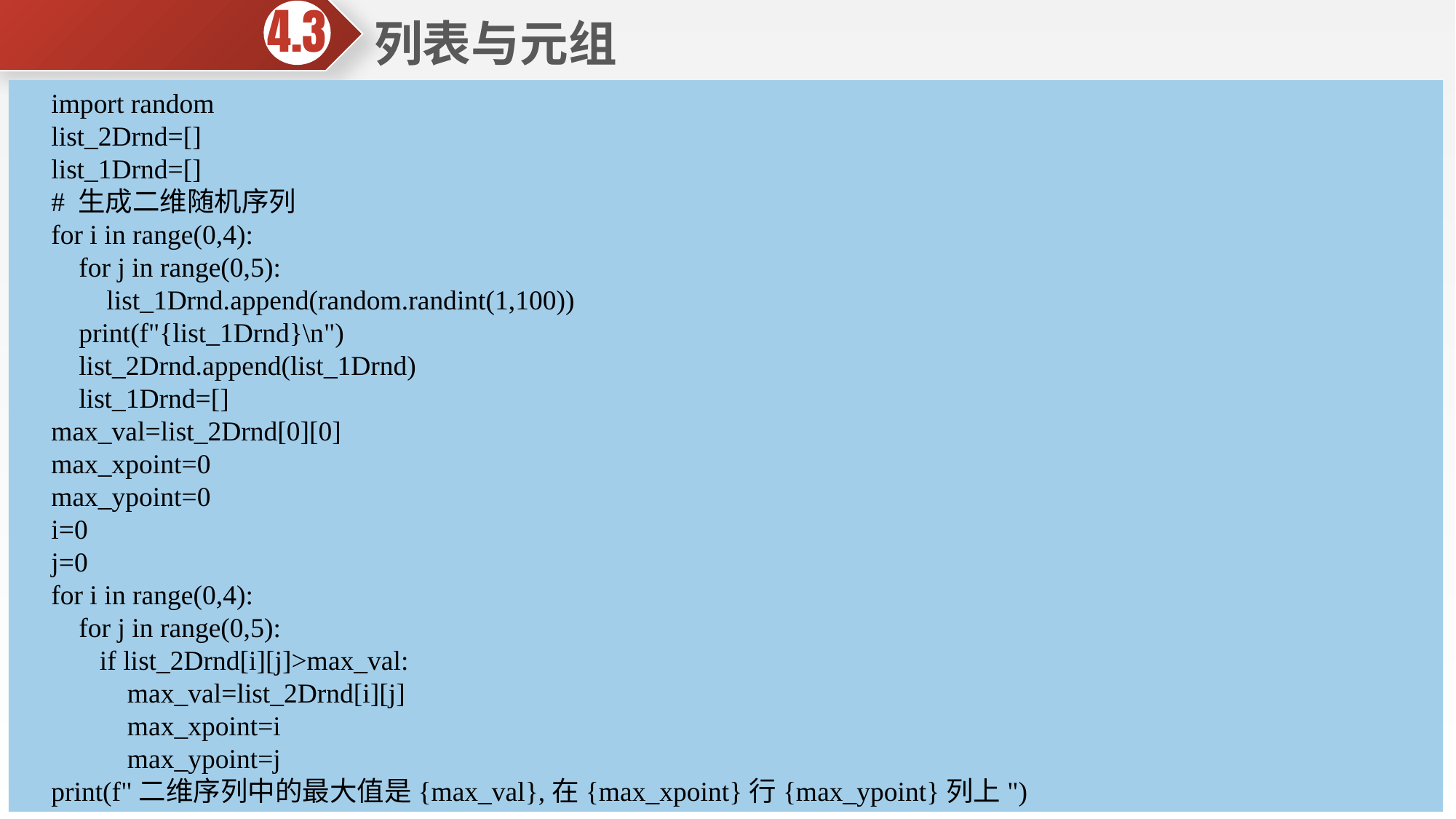

列表与元组

4.3
import random
list_2Drnd=[]
list_1Drnd=[]
# 生成二维随机序列
for i in range(0,4):
    for j in range(0,5):
        list_1Drnd.append(random.randint(1,100))
    print(f"{list_1Drnd}\n")
    list_2Drnd.append(list_1Drnd)
    list_1Drnd=[]
max_val=list_2Drnd[0][0]
max_xpoint=0
max_ypoint=0
i=0
j=0
for i in range(0,4):
    for j in range(0,5):
       if list_2Drnd[i][j]>max_val:
           max_val=list_2Drnd[i][j]
           max_xpoint=i
           max_ypoint=j
print(f"二维序列中的最大值是{max_val},在{max_xpoint}行{max_ypoint}列上")
例4-12生成四行五列的二随机整数序列，编程查找其中的最大值。
解题思路：基本思想同例4-11，因为是二维列表，所以需要构建两个迭代器range(1,5)和range(1,6)来遍历行坐标索引与列坐标索引，行索引和列索引分别用变量i和j进行描述。例4-11是在一个for循环里遍历，而本题是在for循环嵌套中遍历。外层for循环是进行行遍历，内层负循环进行列遍历。在遍历中逐个与变量max_val比对，如二维序列中的元素大于max_val，则将该元素赋值给max_val，该元素坐在的行坐标与列坐标分别赋值给max_xpoint和max_ypoint。这里也要注意max_val、max_xpoint和max_ypoint的初值是默认第一个元素。代码如下所示：